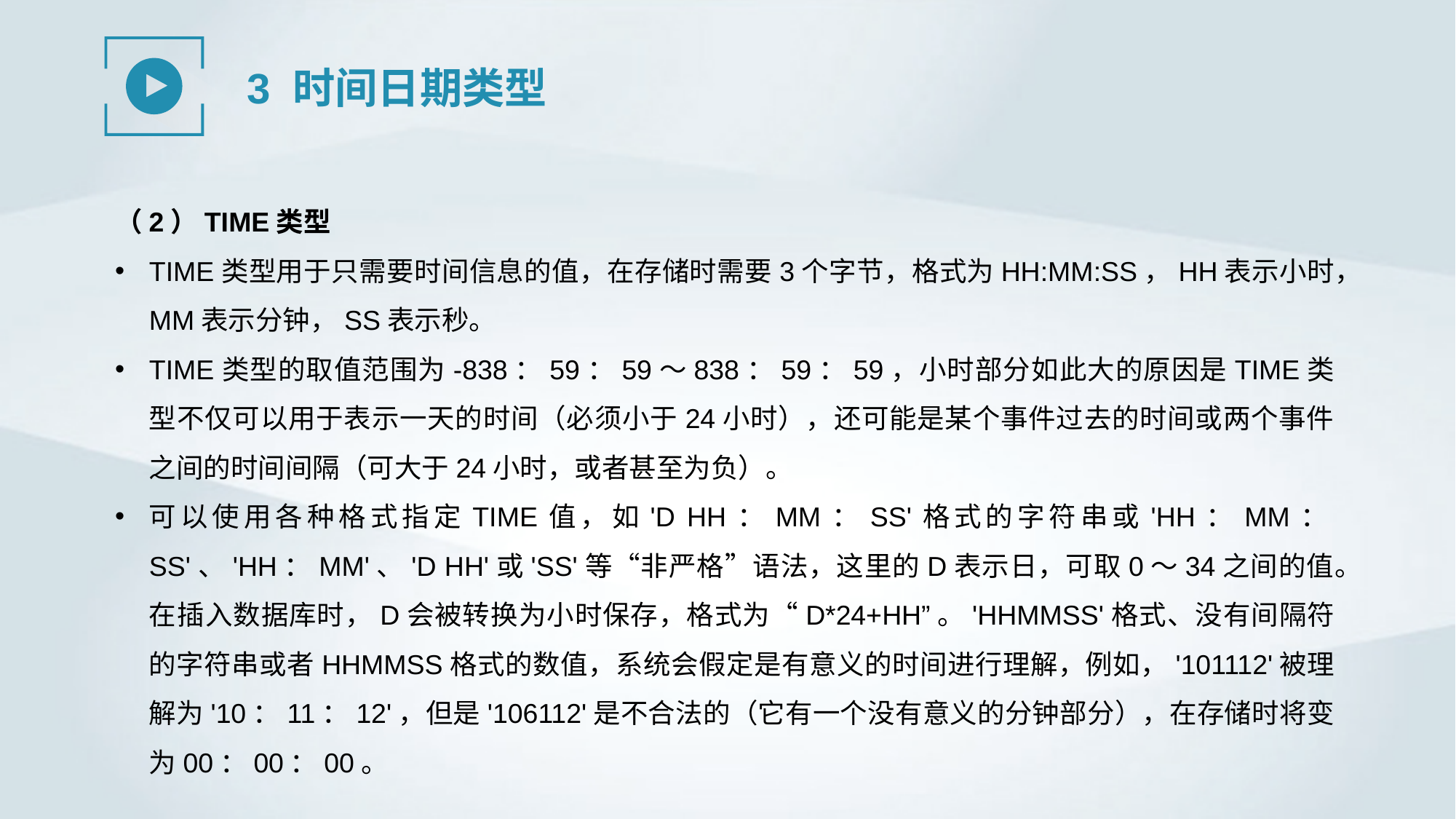

3 时间日期类型
（2）TIME类型
TIME类型用于只需要时间信息的值，在存储时需要3个字节，格式为HH:MM:SS，HH表示小时，MM表示分钟，SS表示秒。
TIME类型的取值范围为-838：59：59～838：59：59，小时部分如此大的原因是TIME类型不仅可以用于表示一天的时间（必须小于24小时），还可能是某个事件过去的时间或两个事件之间的时间间隔（可大于24小时，或者甚至为负）。
可以使用各种格式指定TIME值，如'D HH：MM：SS'格式的字符串或'HH：MM：SS'、'HH：MM'、'D HH'或'SS'等“非严格”语法，这里的D表示日，可取0～34之间的值。在插入数据库时，D会被转换为小时保存，格式为“D*24+HH”。'HHMMSS'格式、没有间隔符的字符串或者HHMMSS格式的数值，系统会假定是有意义的时间进行理解，例如，'101112'被理解为'10：11：12'，但是'106112'是不合法的（它有一个没有意义的分钟部分），在存储时将变为00：00：00。